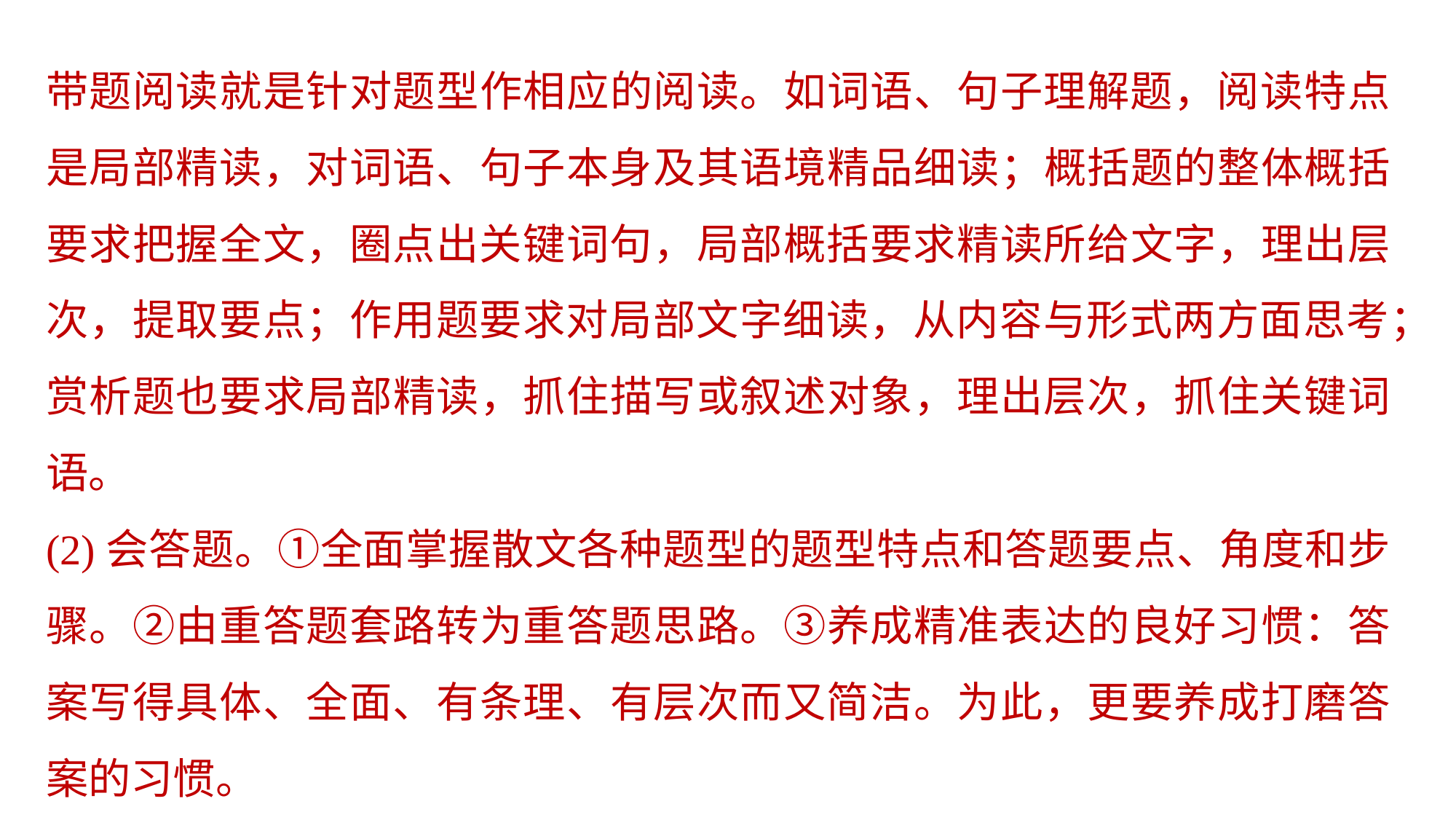

带题阅读就是针对题型作相应的阅读。如词语、句子理解题，阅读特点是局部精读，对词语、句子本身及其语境精品细读；概括题的整体概括要求把握全文，圈点出关键词句，局部概括要求精读所给文字，理出层次，提取要点；作用题要求对局部文字细读，从内容与形式两方面思考；赏析题也要求局部精读，抓住描写或叙述对象，理出层次，抓住关键词语。
(2)会答题。①全面掌握散文各种题型的题型特点和答题要点、角度和步骤。②由重答题套路转为重答题思路。③养成精准表达的良好习惯：答案写得具体、全面、有条理、有层次而又简洁。为此，更要养成打磨答案的习惯。